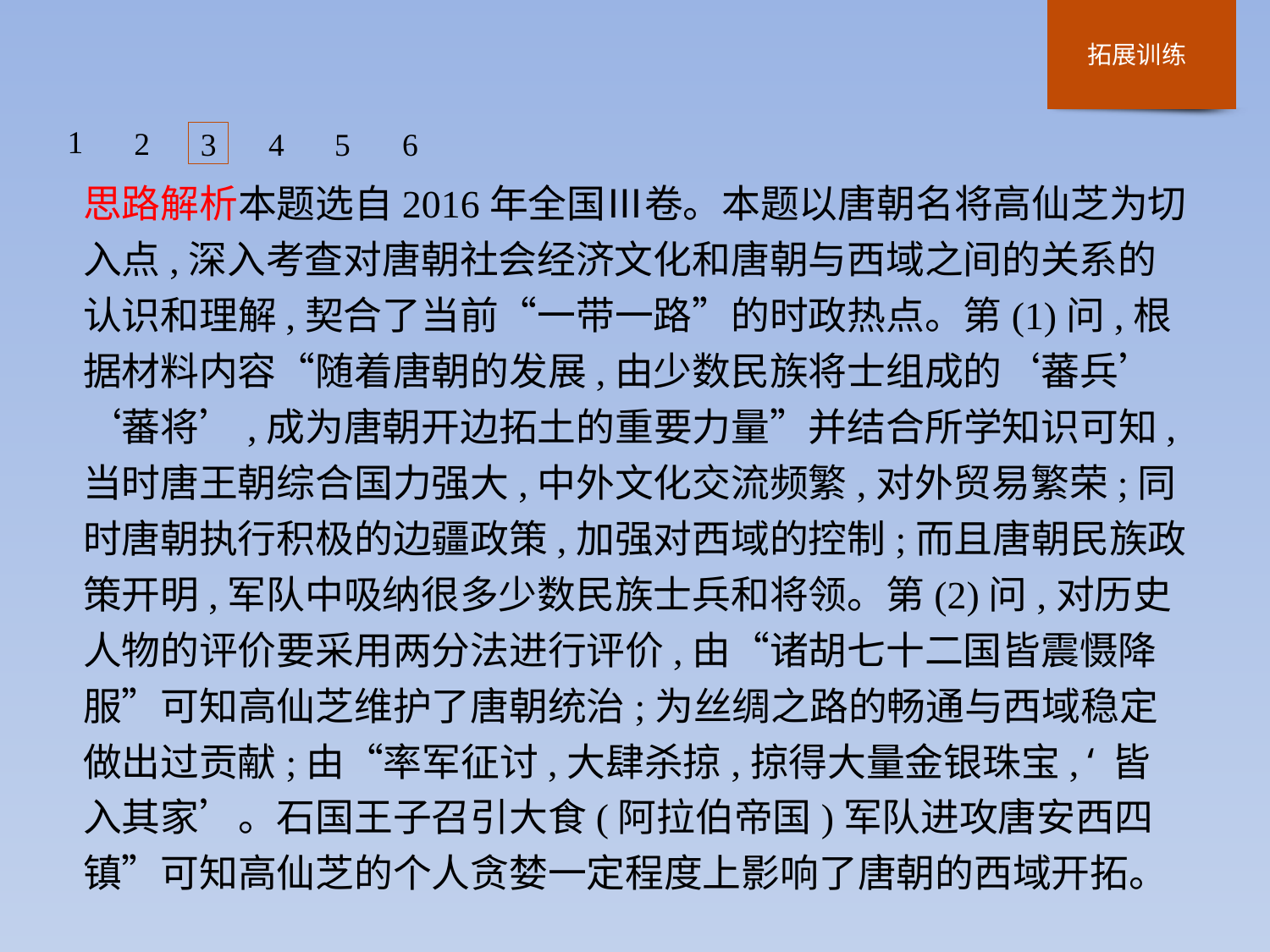

1
2
3
4
5
6
思路解析本题选自2016年全国Ⅲ卷。本题以唐朝名将高仙芝为切入点,深入考查对唐朝社会经济文化和唐朝与西域之间的关系的认识和理解,契合了当前“一带一路”的时政热点。第(1)问,根据材料内容“随着唐朝的发展,由少数民族将士组成的‘蕃兵’‘蕃将’,成为唐朝开边拓土的重要力量”并结合所学知识可知,当时唐王朝综合国力强大,中外文化交流频繁,对外贸易繁荣;同时唐朝执行积极的边疆政策,加强对西域的控制;而且唐朝民族政策开明,军队中吸纳很多少数民族士兵和将领。第(2)问,对历史人物的评价要采用两分法进行评价,由“诸胡七十二国皆震慑降服”可知高仙芝维护了唐朝统治;为丝绸之路的畅通与西域稳定做出过贡献;由“率军征讨,大肆杀掠,掠得大量金银珠宝,‘皆入其家’。石国王子召引大食(阿拉伯帝国)军队进攻唐安西四镇”可知高仙芝的个人贪婪一定程度上影响了唐朝的西域开拓。